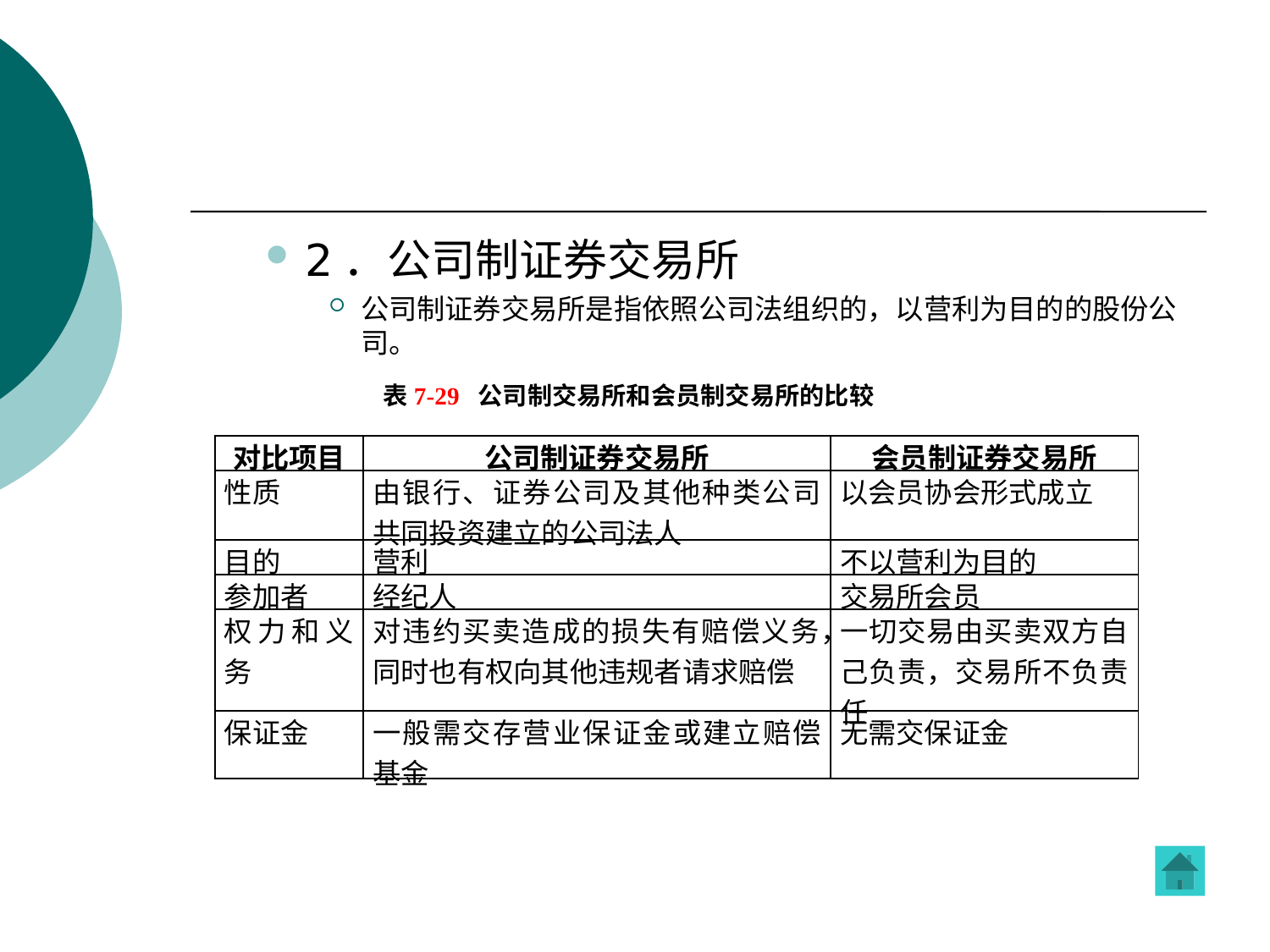

2．公司制证券交易所
公司制证券交易所是指依照公司法组织的，以营利为目的的股份公司。
表7-29  公司制交易所和会员制交易所的比较
| 对比项目 | 公司制证券交易所 | 会员制证券交易所 |
| --- | --- | --- |
| 性质 | 由银行、证券公司及其他种类公司共同投资建立的公司法人 | 以会员协会形式成立 |
| 目的 | 营利 | 不以营利为目的 |
| 参加者 | 经纪人 | 交易所会员 |
| 权力和义务 | 对违约买卖造成的损失有赔偿义务，同时也有权向其他违规者请求赔偿 | 一切交易由买卖双方自己负责，交易所不负责任 |
| 保证金 | 一般需交存营业保证金或建立赔偿基金 | 无需交保证金 |